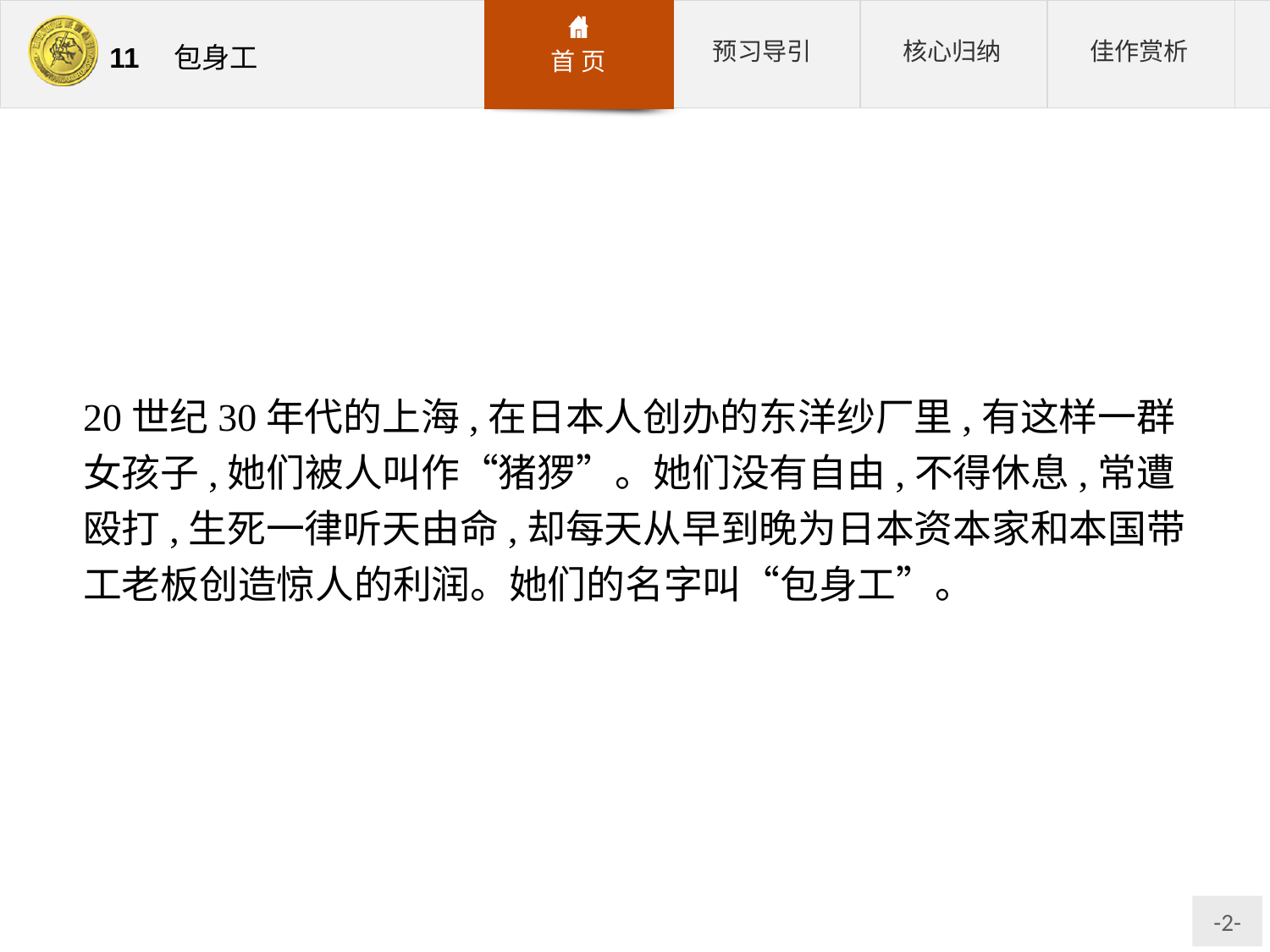

20世纪30年代的上海,在日本人创办的东洋纱厂里,有这样一群女孩子,她们被人叫作“猪猡”。她们没有自由,不得休息,常遭殴打,生死一律听天由命,却每天从早到晚为日本资本家和本国带工老板创造惊人的利润。她们的名字叫“包身工”。